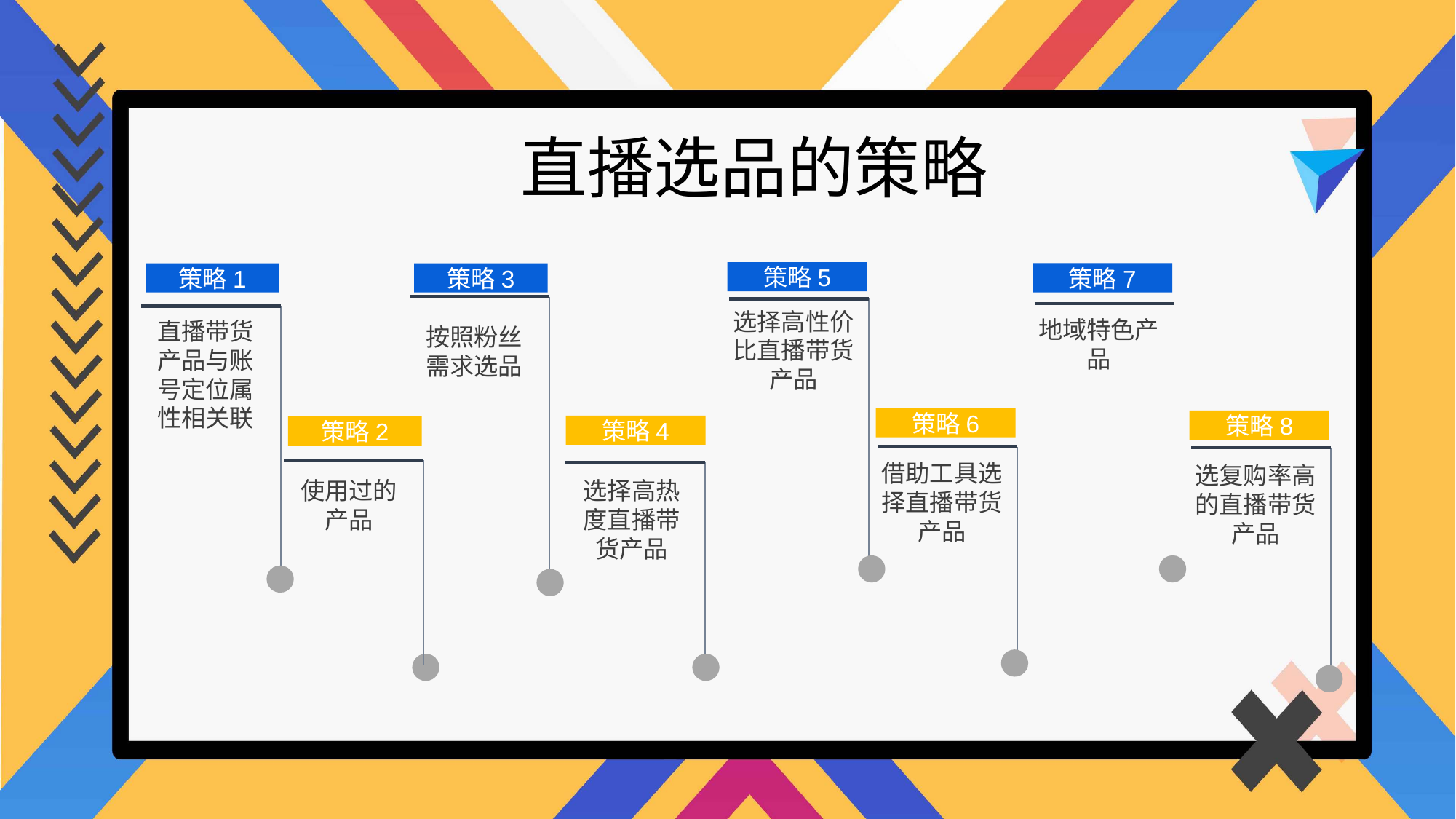

直播选品的策略
策略5
策略1
策略3
策略7
选择高性价比直播带货产品
地域特色产品
直播带货产品与账号定位属性相关联
按照粉丝需求选品
策略6
策略8
策略4
策略2
借助工具选择直播带货产品
选复购率高的直播带货产品
选择高热度直播带货产品
使用过的产品